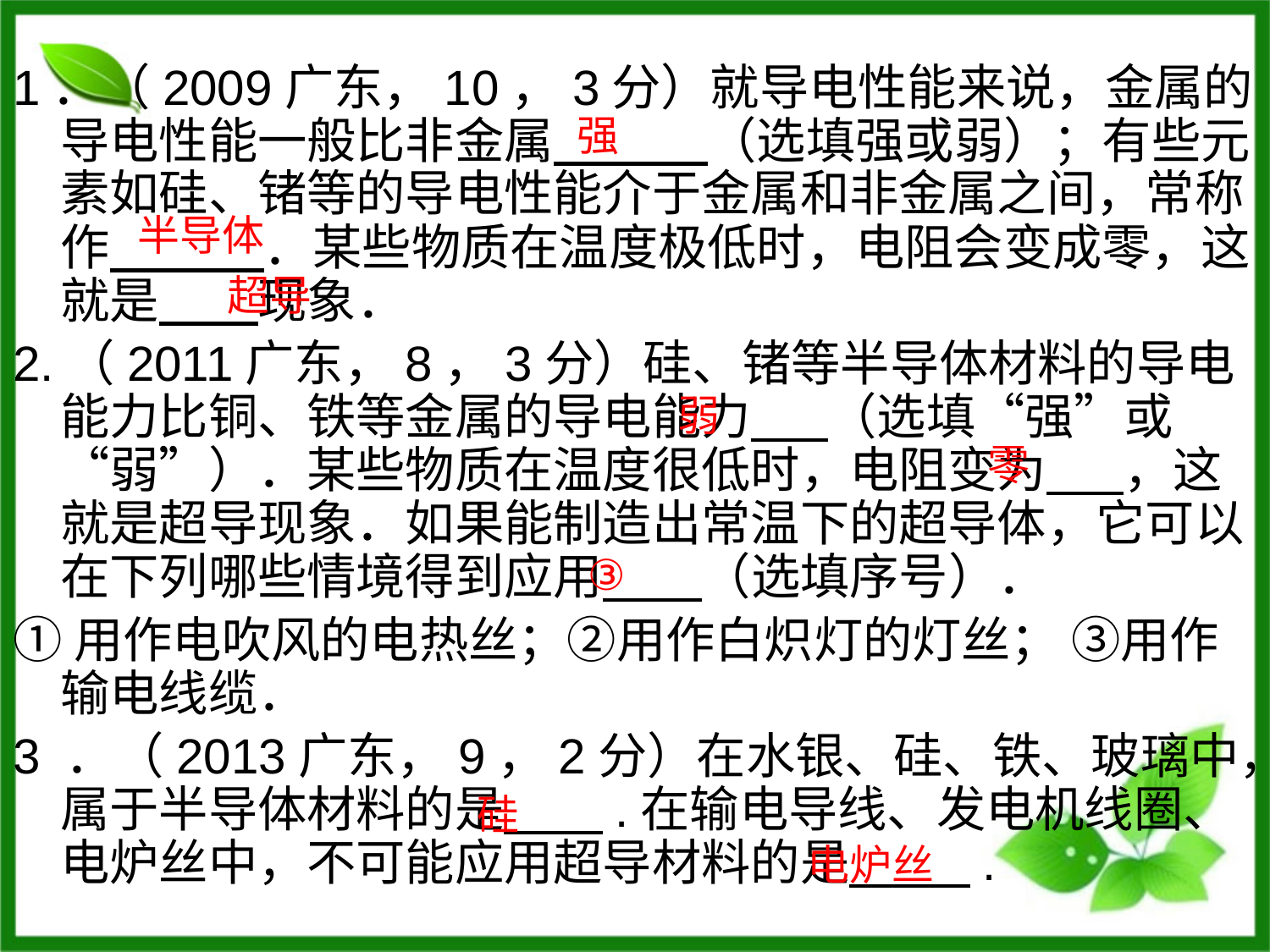

1．（2009广东，10，3分）就导电性能来说，金属的导电性能一般比非金属              （选填强或弱）；有些元素如硅、锗等的导电性能介于金属和非金属之间，常称作              ．某些物质在温度极低时，电阻会变成零，这就是         现象．
2.（2011广东，8，3分）硅、锗等半导体材料的导电能力比铜、铁等金属的导电能力       （选填“强”或“弱”）．某些物质在温度很低时，电阻变为       ，这就是超导现象．如果能制造出常温下的超导体，它可以在下列哪些情境得到应用         （选填序号）．
①用作电吹风的电热丝；②用作白炽灯的灯丝； ③用作输电线缆．
3 ．（2013广东，9，2分）在水银、硅、铁、玻璃中，属于半导体材料的是         .在输电导线、发电机线圈、电炉丝中，不可能应用超导材料的是           .
强
半导体
超导
弱
零
③
硅
电炉丝